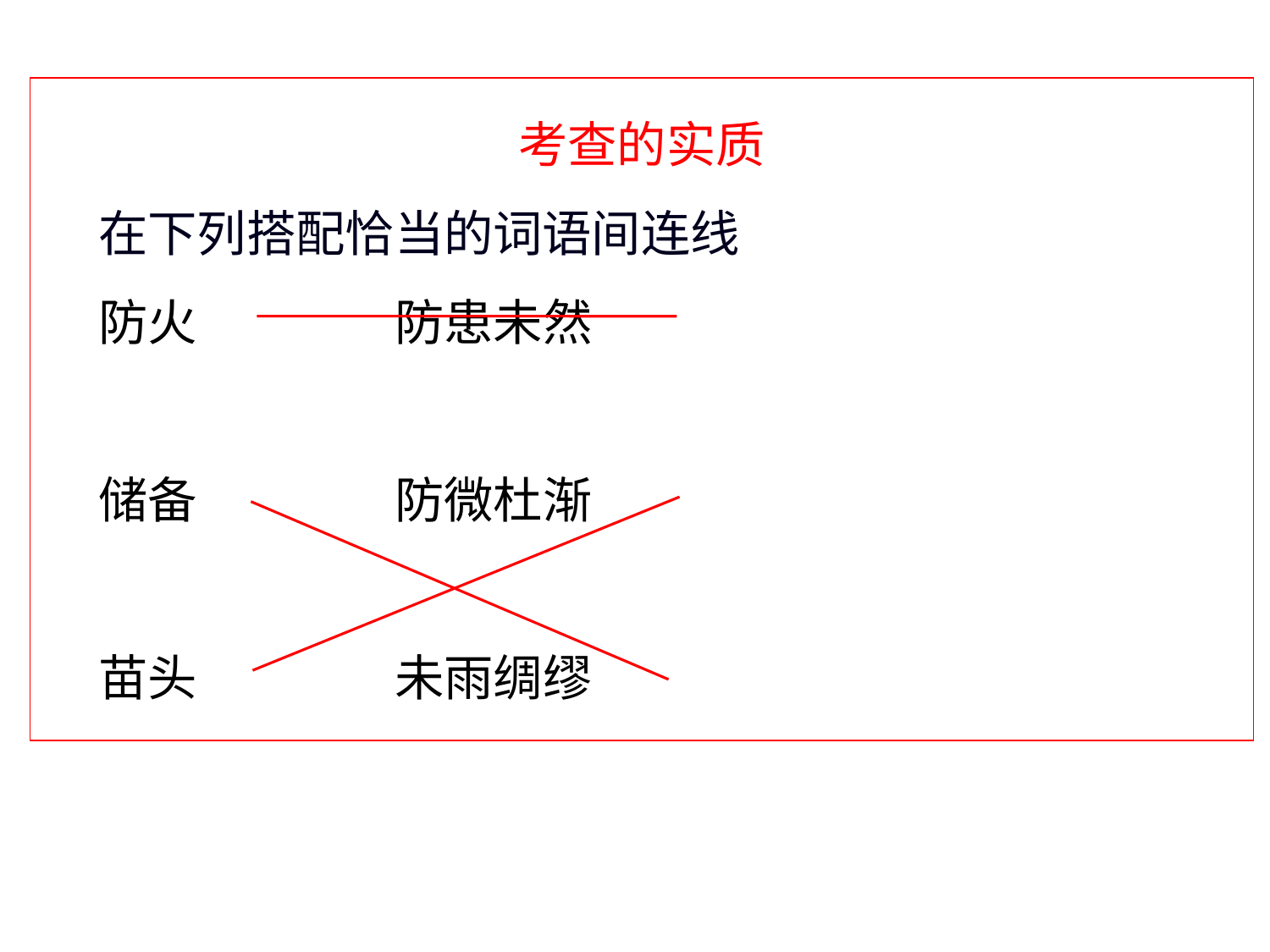

考查的实质
    在下列搭配恰当的词语间连线
    防火                  防患未然

    储备                  防微杜渐

    苗头                  未雨绸缪